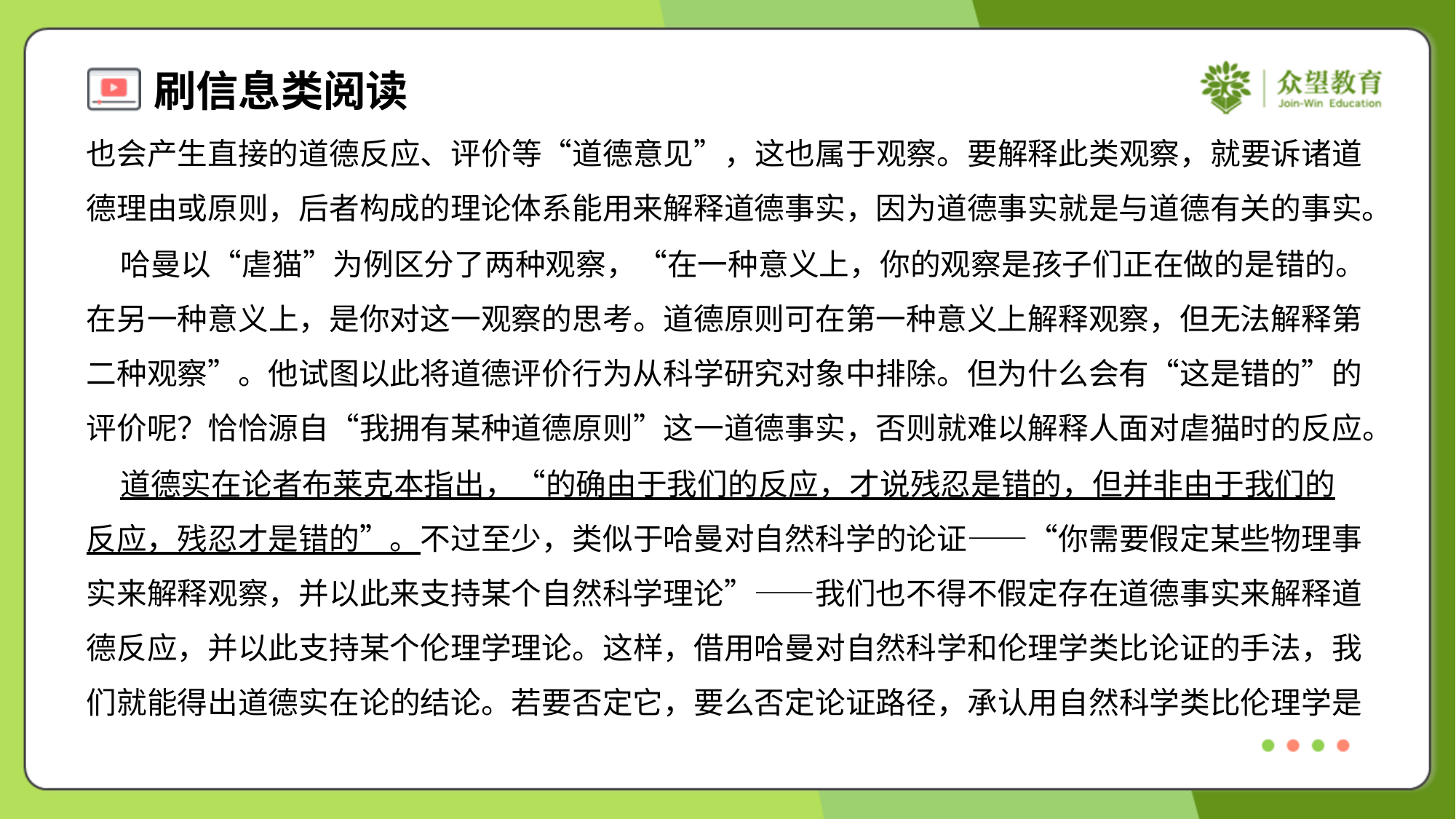

也会产生直接的道德反应、评价等“道德意见”，这也属于观察。要解释此类观察，就要诉诸道
德理由或原则，后者构成的理论体系能用来解释道德事实，因为道德事实就是与道德有关的事实。
    哈曼以“虐猫”为例区分了两种观察，“在一种意义上，你的观察是孩子们正在做的是错的。
在另一种意义上，是你对这一观察的思考。道德原则可在第一种意义上解释观察，但无法解释第
二种观察”。他试图以此将道德评价行为从科学研究对象中排除。但为什么会有“这是错的”的
评价呢？恰恰源自“我拥有某种道德原则”这一道德事实，否则就难以解释人面对虐猫时的反应。
    道德实在论者布莱克本指出，“的确由于我们的反应，才说残忍是错的，但并非由于我们的
反应，残忍才是错的”。不过至少，类似于哈曼对自然科学的论证——“你需要假定某些物理事
实来解释观察，并以此来支持某个自然科学理论”——我们也不得不假定存在道德事实来解释道
德反应，并以此支持某个伦理学理论。这样，借用哈曼对自然科学和伦理学类比论证的手法，我
们就能得出道德实在论的结论。若要否定它，要么否定论证路径，承认用自然科学类比伦理学是